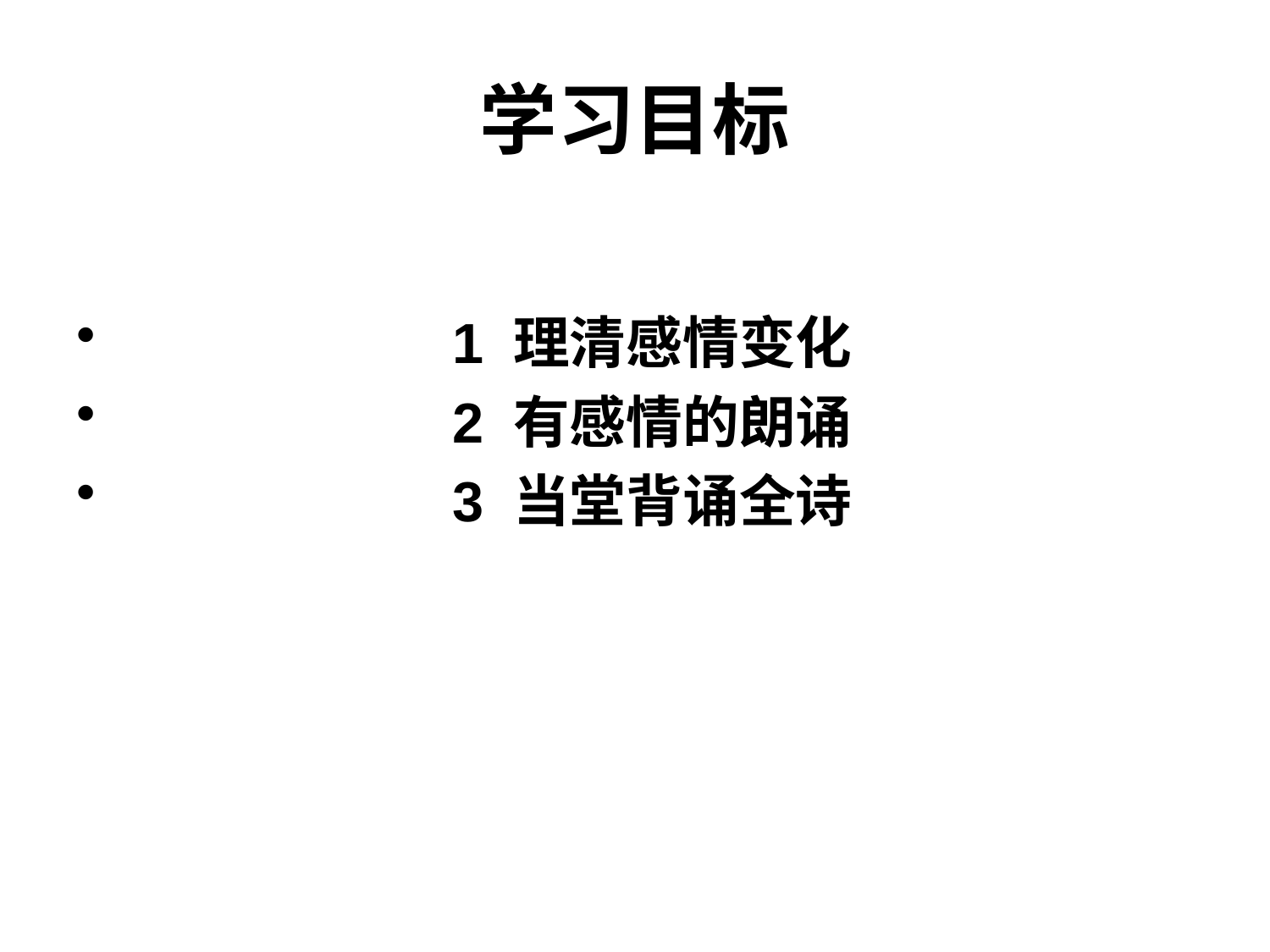

# 学习目标

                     1 理清感情变化
                     2 有感情的朗诵
                     3 当堂背诵全诗